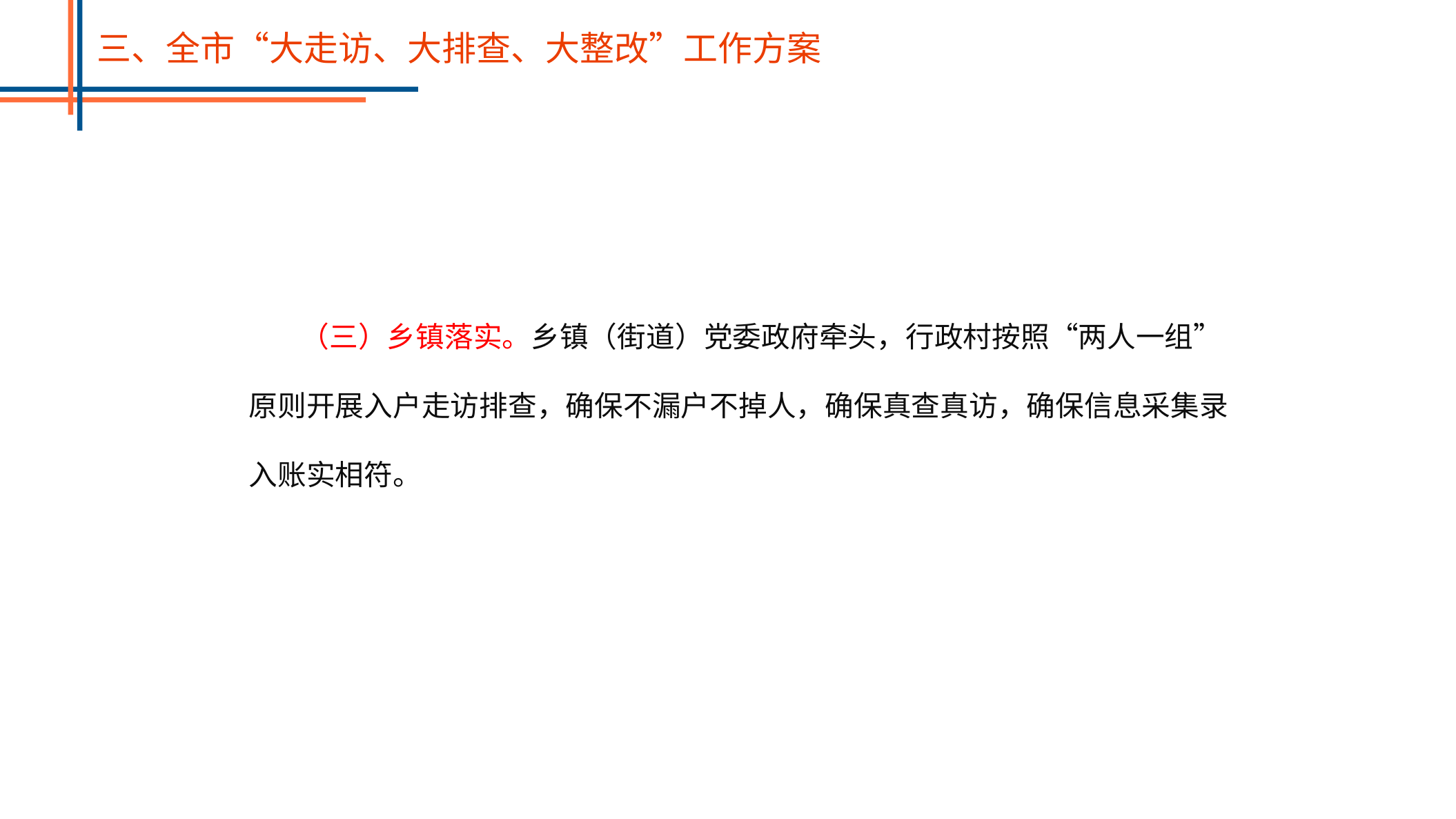

三、全市“大走访、大排查、大整改”工作方案

（三）乡镇落实。乡镇（街道）党委政府牵头，行政村按照“两人一组”原则开展入户走访排查，确保不漏户不掉人，确保真查真访，确保信息采集录入账实相符。